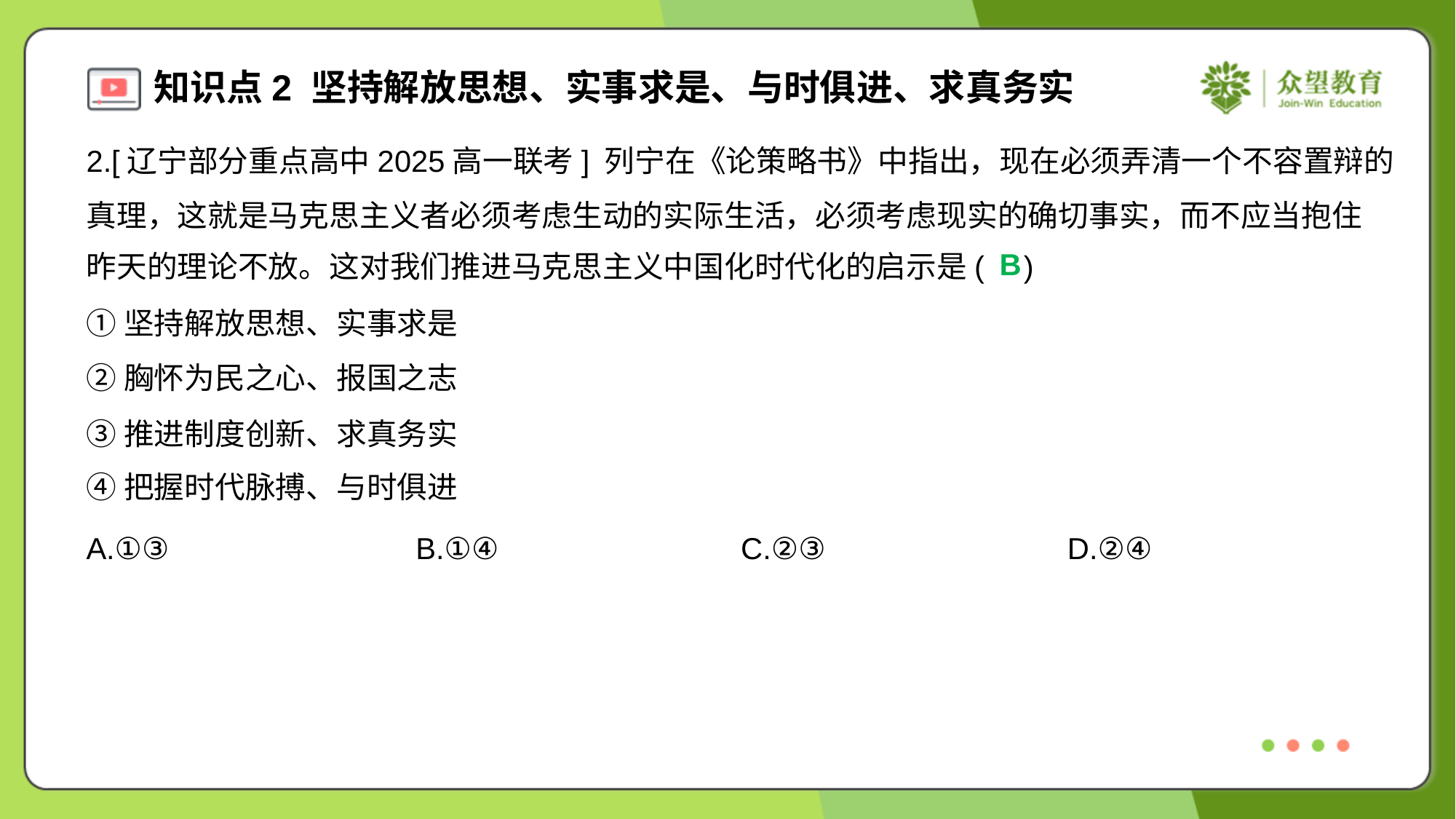

2.[辽宁部分重点高中2025高一联考] 列宁在《论策略书》中指出，现在必须弄清一个不容置辩的
真理，这就是马克思主义者必须考虑生动的实际生活，必须考虑现实的确切事实，而不应当抱住
昨天的理论不放。这对我们推进马克思主义中国化时代化的启示是(     )
B
①坚持解放思想、实事求是
②胸怀为民之心、报国之志
③推进制度创新、求真务实
④把握时代脉搏、与时俱进
A.①③	B.①④	C.②③	D.②④